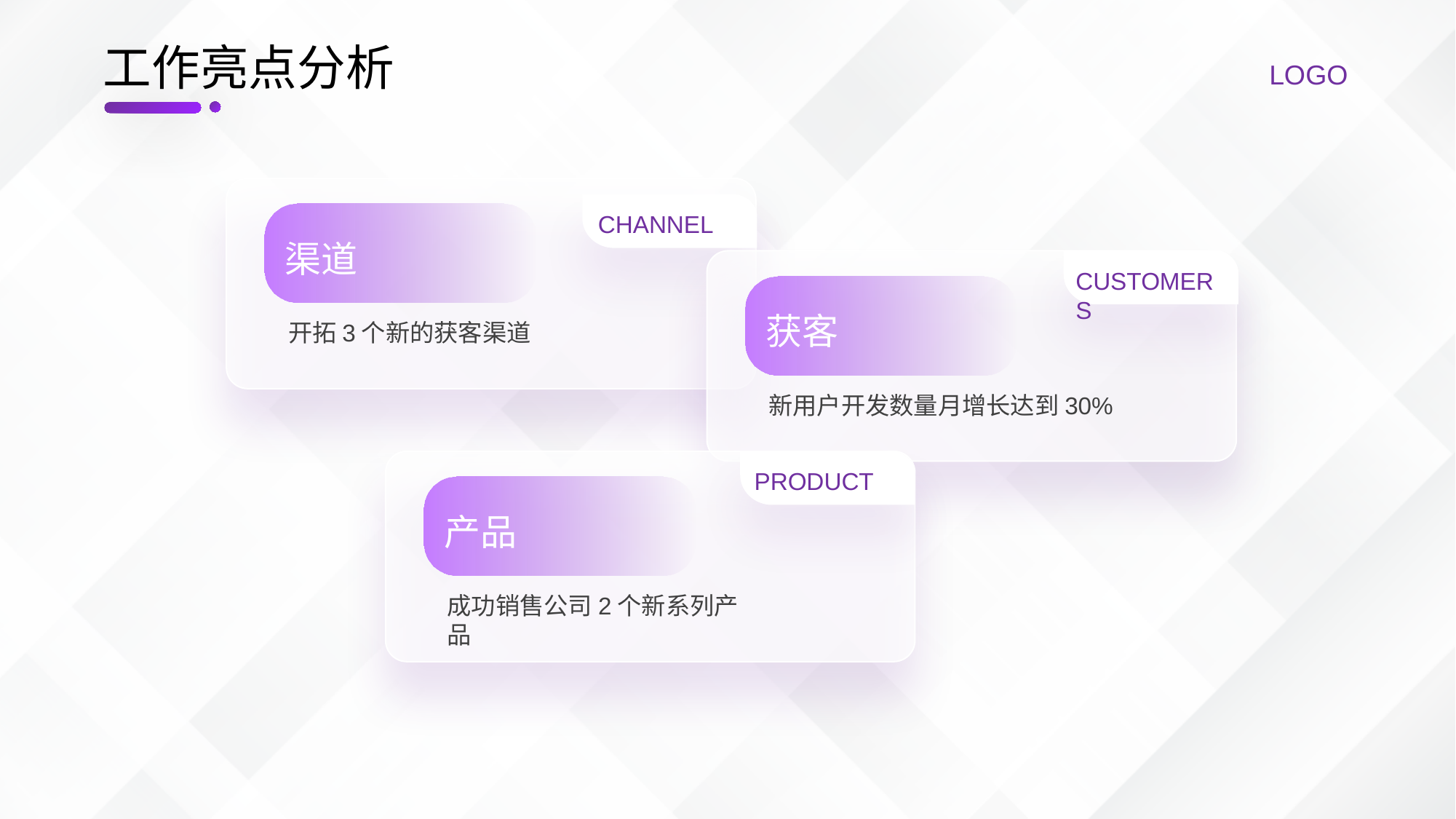

# 工作亮点分析

CHANNEL

渠道

CUSTOMERS

获客
开拓3个新的获客渠道
新用户开发数量月增长达到30%

PRODUCT

产品
成功销售公司2个新系列产品